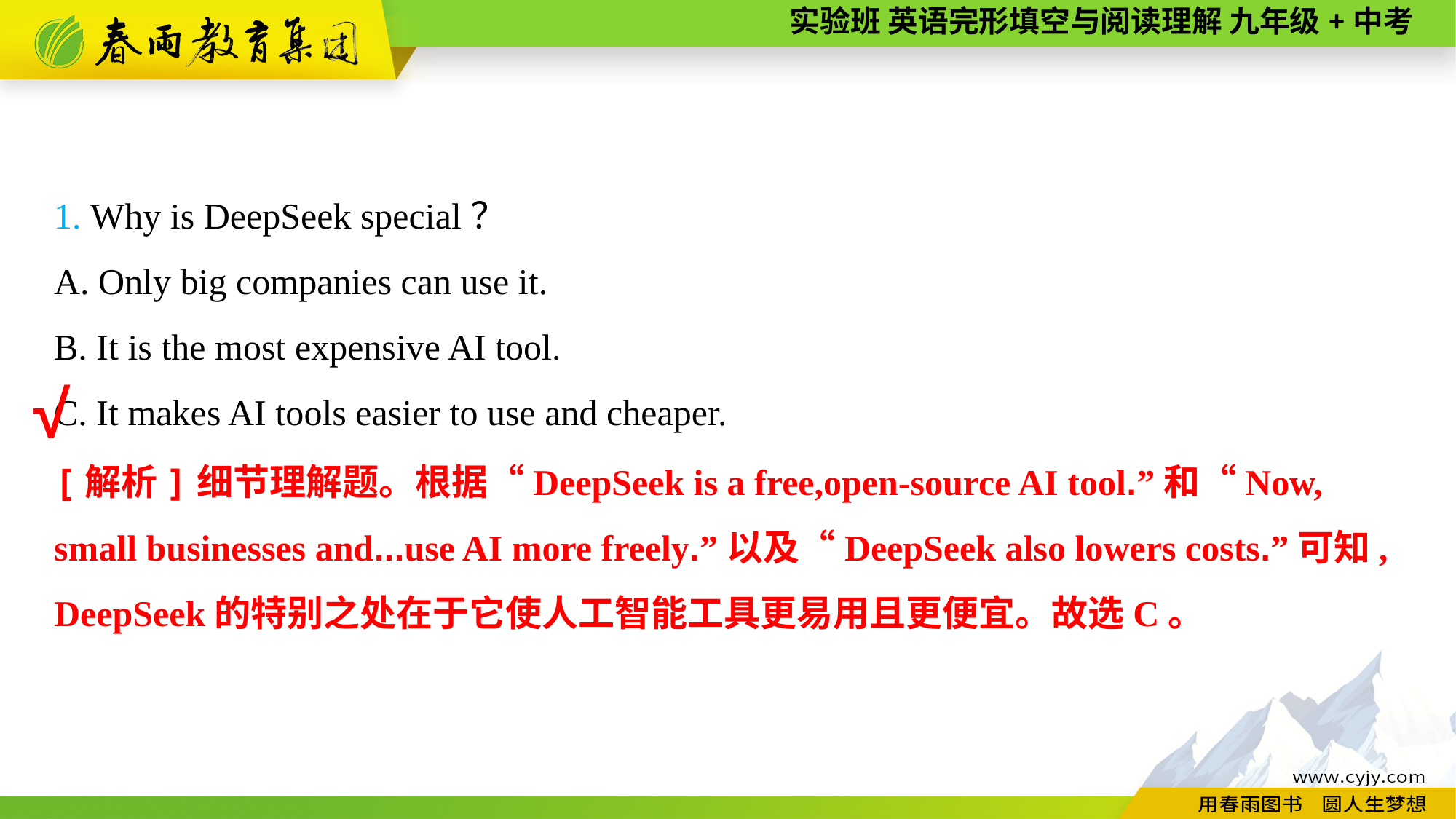

1. Why is DeepSeek special？
A. Only big companies can use it.
B. It is the most expensive AI tool.
C. It makes AI tools easier to use and cheaper.
√
[解析]细节理解题。根据“DeepSeek is a free,open-source AI tool.”和“Now, small businesses and...use AI more freely.”以及“DeepSeek also lowers costs.”可知,
DeepSeek的特别之处在于它使人工智能工具更易用且更便宜。故选C。